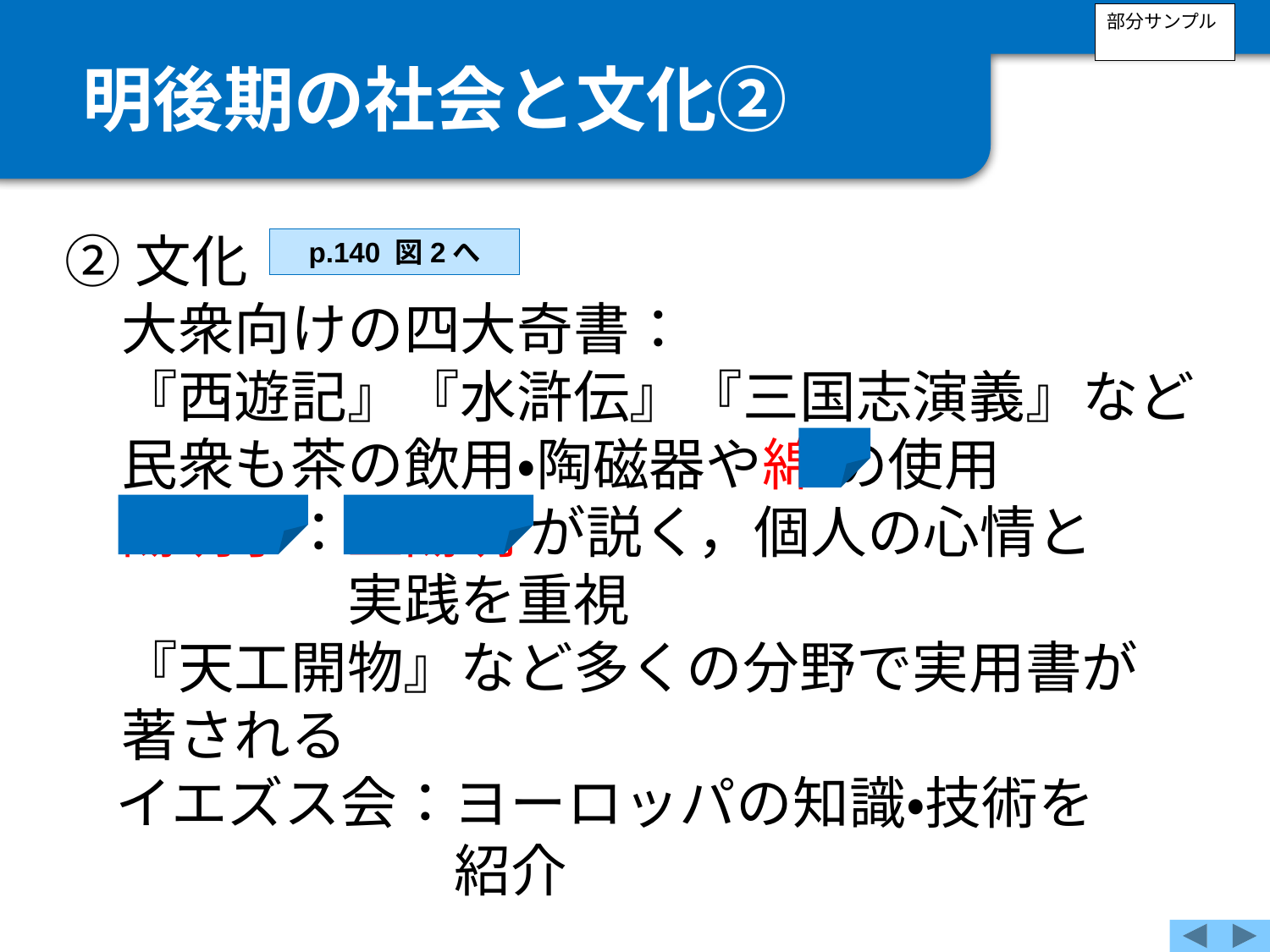

部分サンプル
明後期の社会と文化②
②文化
　大衆向けの四大奇書：
　『西遊記』『水滸伝』『三国志演義』など
　民衆も茶の飲用・陶磁器や綿 の使用
　陽明学：王陽明 が説く，個人の心情と
　　　　　実践を重視
　『天工開物』など多くの分野で実用書が
　著される
イエズス会：ヨーロッパの知識・技術を
　　　　　　紹介
p.140 図2へ